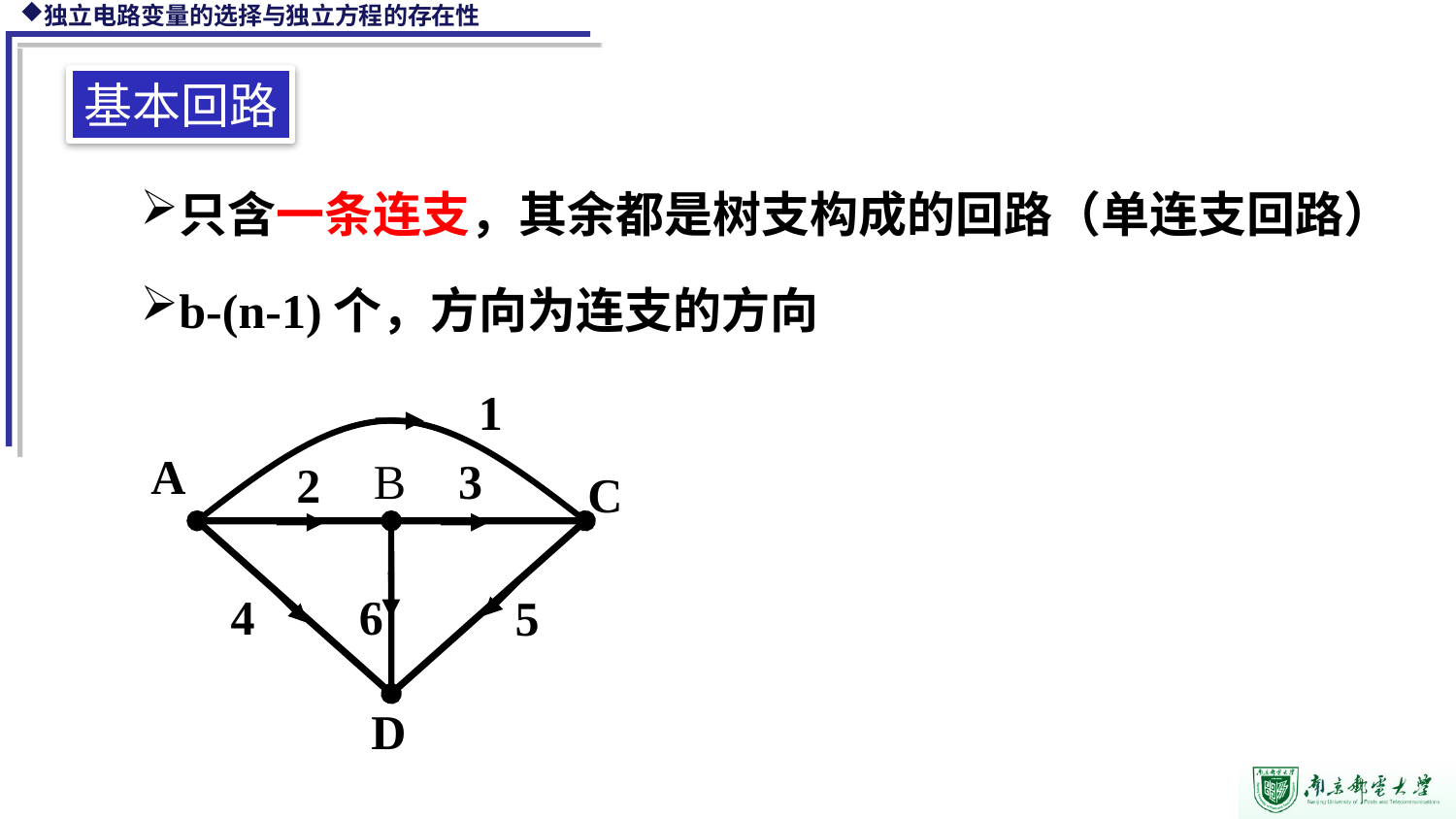

基本回路
只含一条连支，其余都是树支构成的回路（单连支回路）
b-(n-1)个，方向为连支的方向
1

A
B
3
2
C

4
6
5
D

1

C
B
3
2
A

4
6
5

D